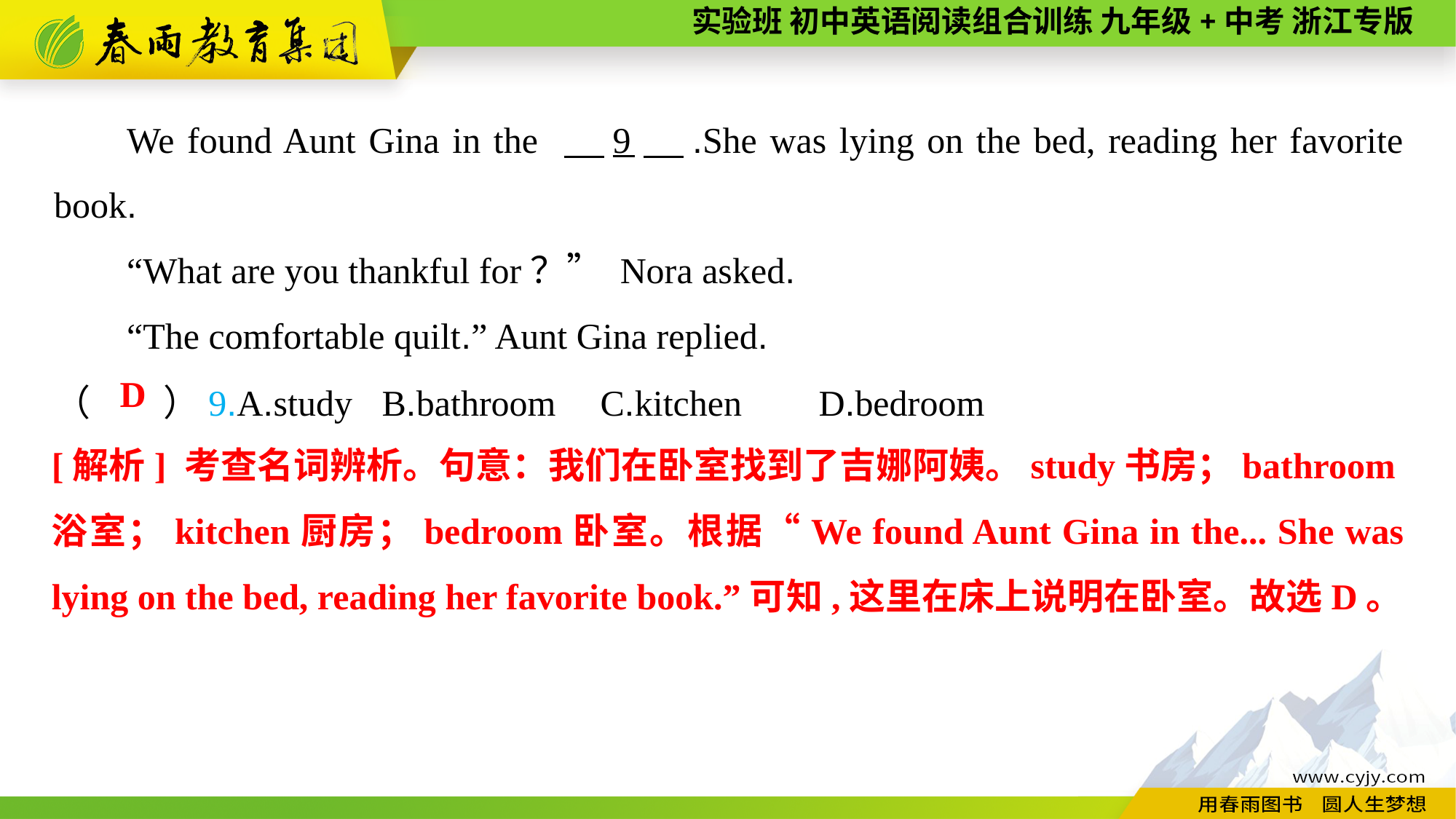

We found Aunt Gina in the 　9　.She was lying on the bed, reading her favorite book.
“What are you thankful for？” Nora asked.
“The comfortable quilt.” Aunt Gina replied.
（　　）9.A.study	B.bathroom	C.kitchen	D.bedroom
D
[解析] 考查名词辨析。句意：我们在卧室找到了吉娜阿姨。study书房；bathroom浴室；kitchen厨房；bedroom卧室。根据“We found Aunt Gina in the... She was lying on the bed, reading her favorite book.”可知,这里在床上说明在卧室。故选D。